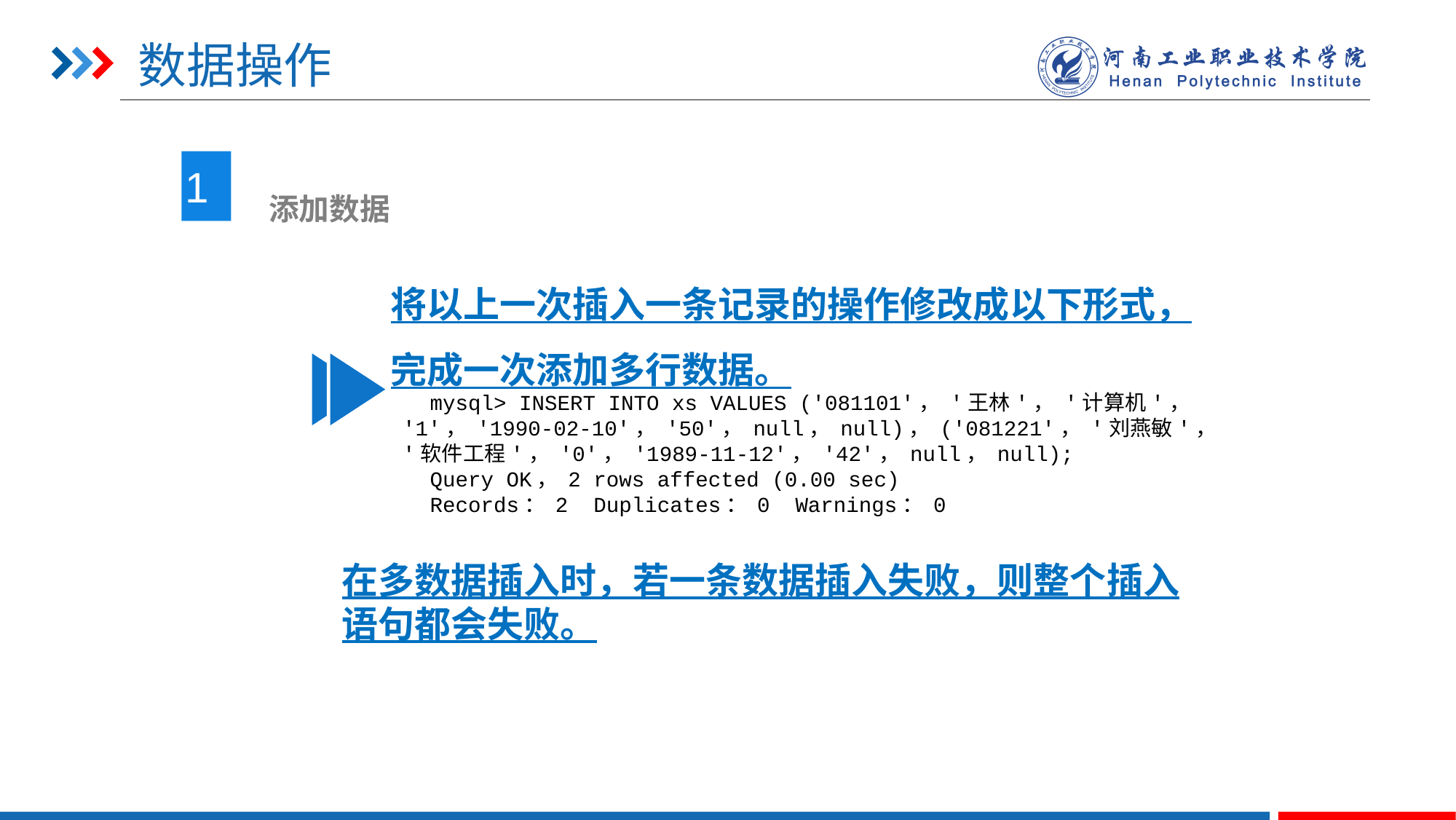

# 数据操作

1
  添加数据
将以上一次插入一条记录的操作修改成以下形式，完成一次添加多行数据。

mysql> INSERT INTO xs VALUES ('081101'， '王林'， '计算机'， '1'， '1990-02-10'， '50'， null， null)， ('081221'， '刘燕敏'， '软件工程'， '0'， '1989-11-12'， '42'， null， null);
Query OK， 2 rows affected (0.00 sec)
Records： 2  Duplicates： 0  Warnings： 0
在多数据插入时，若一条数据插入失败，则整个插入语句都会失败。